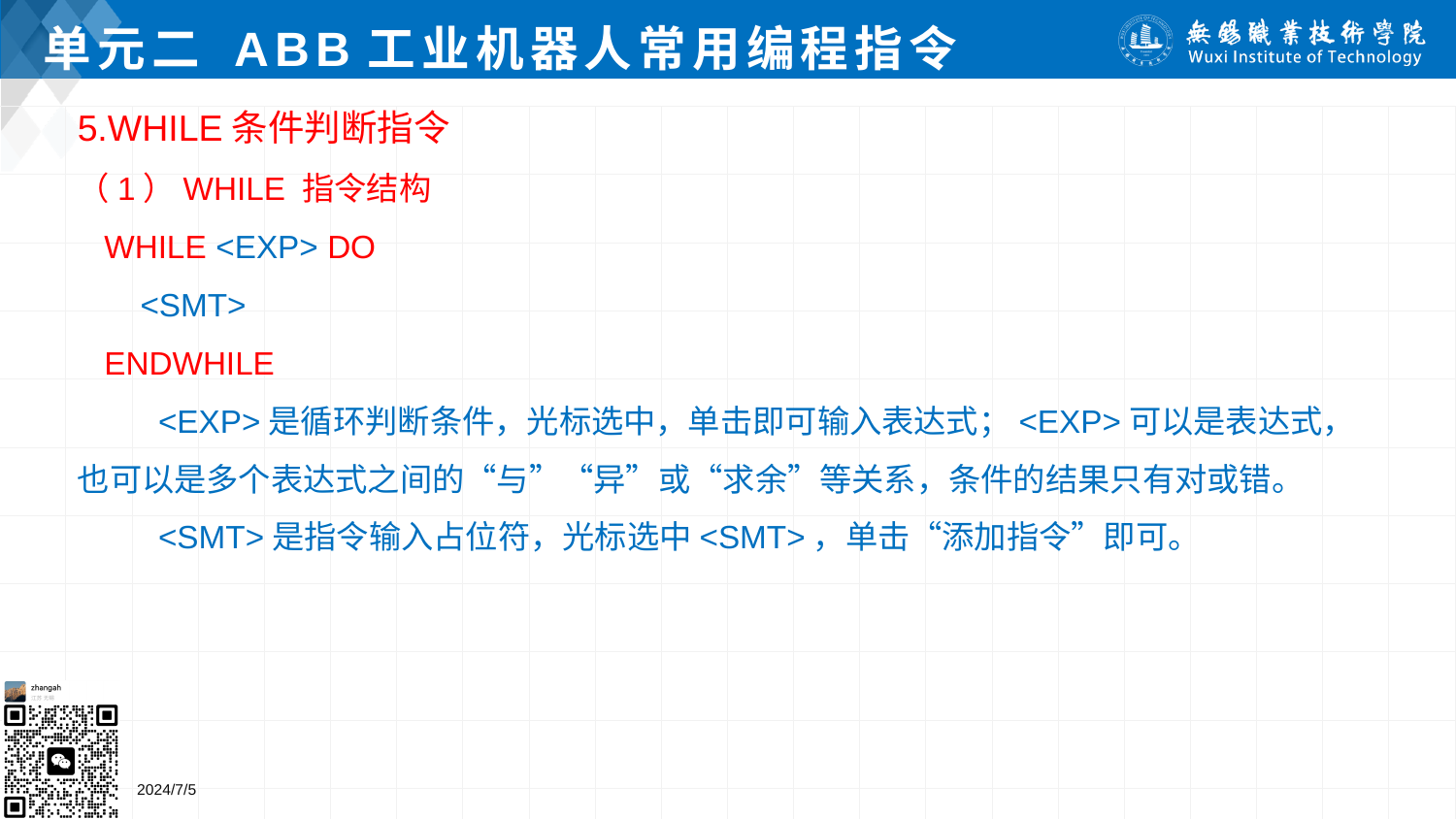

# 单元二 ABB工业机器人常用编程指令
5.WHILE条件判断指令
（1）WHILE 指令结构
   WHILE <EXP> DO
       <SMT>
   ENDWHILE
         <EXP>是循环判断条件，光标选中，单击即可输入表达式；<EXP>可以是表达式，也可以是多个表达式之间的“与”“异”或“求余”等关系，条件的结果只有对或错。
         <SMT>是指令输入占位符，光标选中<SMT>，单击“添加指令”即可。

2024/7/5